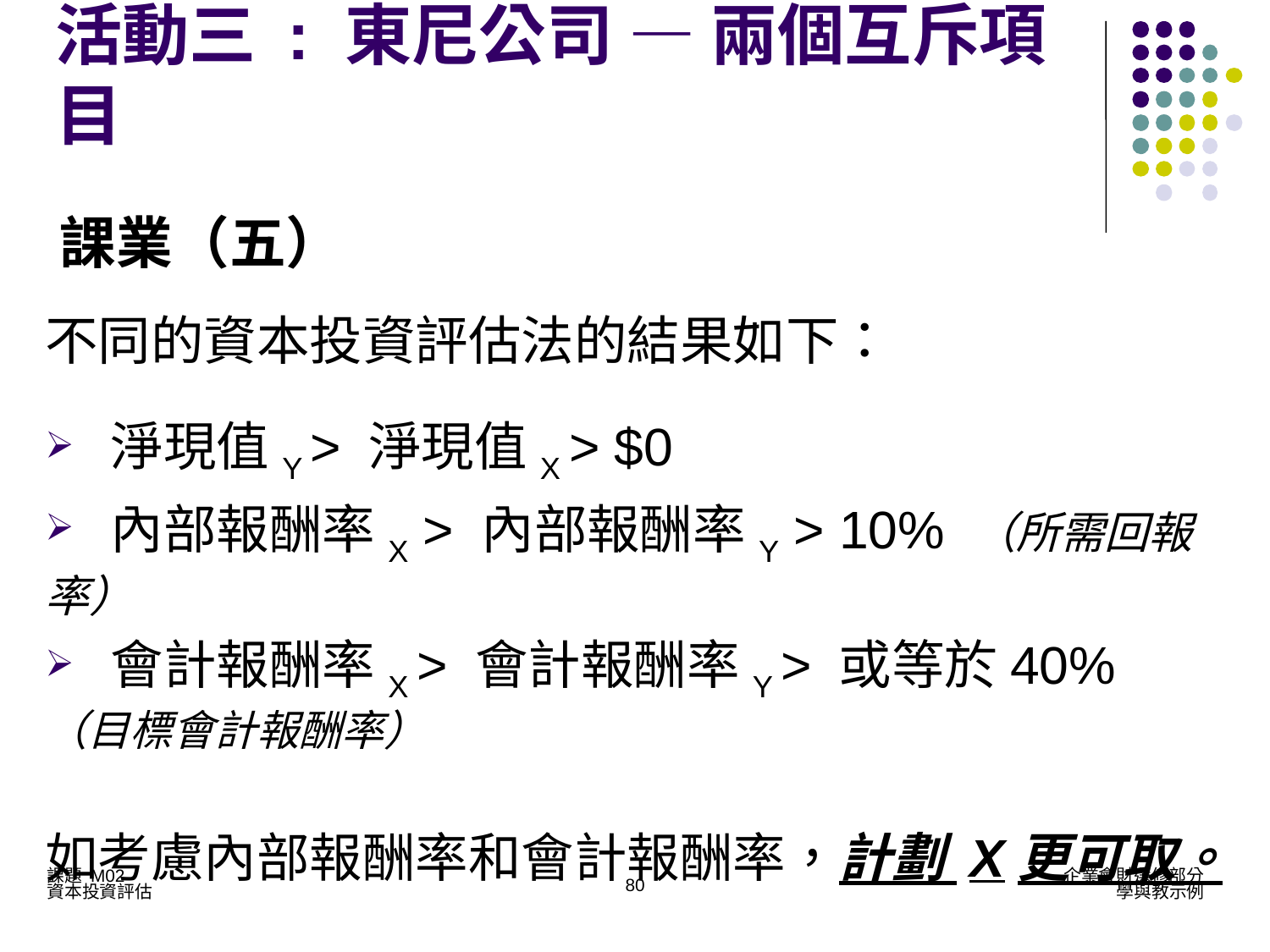

活動三 : 東尼公司 — 兩個互斥項目
課業（五）
不同的資本投資評估法的結果如下：
  淨現值Y > 淨現值X > $0
  內部報酬率X > 內部報酬率Y > 10% （所需回報率）
  會計報酬率X > 會計報酬率Y > 或等於40% （目標會計報酬率）

如考慮內部報酬率和會計報酬率，計劃 X更可取。
80